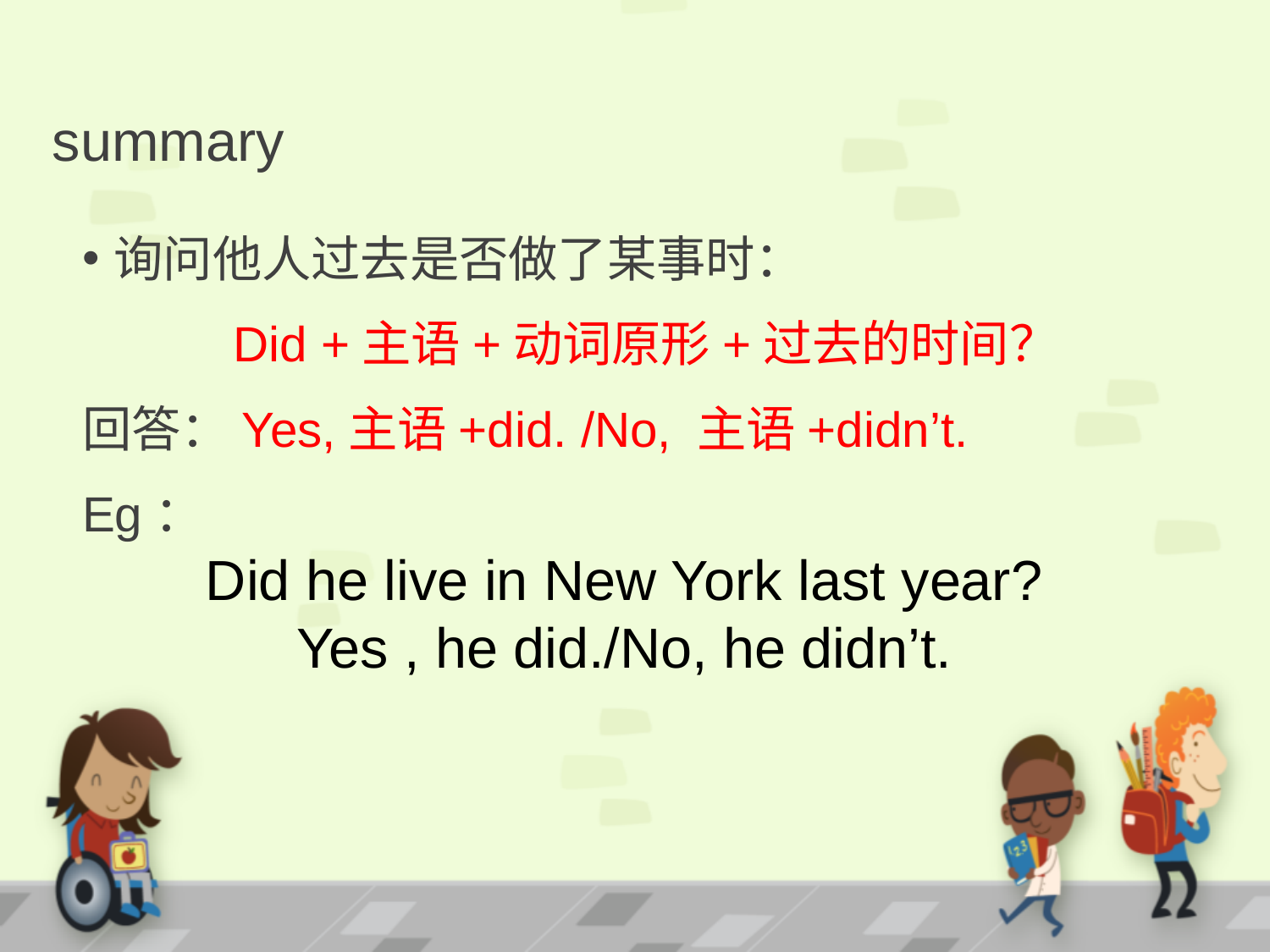

# summary
询问他人过去是否做了某事时：
           Did +主语+动词原形+过去的时间？
回答：Yes,主语+did. /No, 主语+didn’t.
Eg：

Did he live in New York last year?
Yes , he did./No, he didn’t.